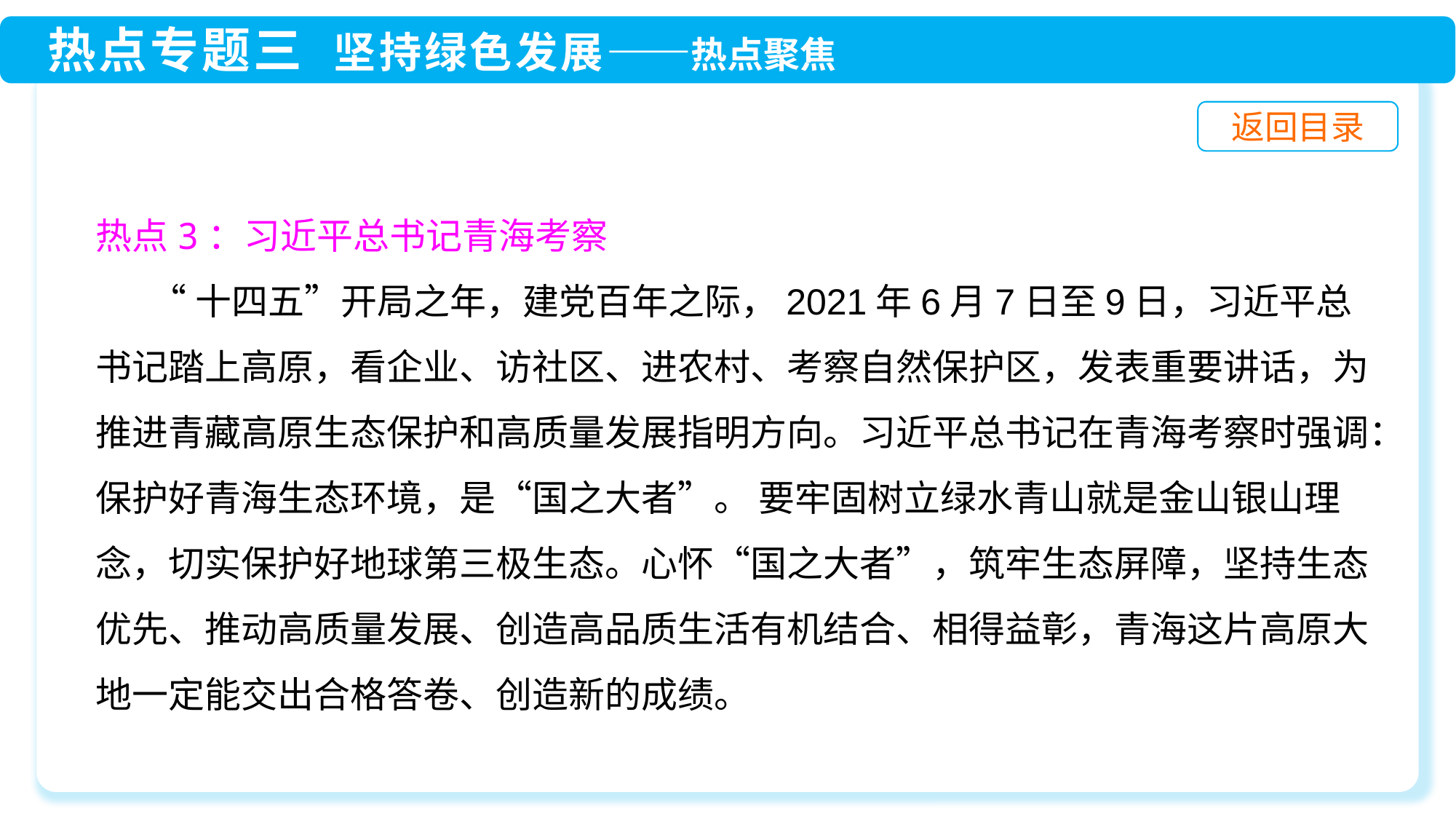

热点3：习近平总书记青海考察
“十四五”开局之年，建党百年之际，2021年6月7日至9日，习近平总书记踏上高原，看企业、访社区、进农村、考察自然保护区，发表重要讲话，为推进青藏高原生态保护和高质量发展指明方向。习近平总书记在青海考察时强调：保护好青海生态环境，是“国之大者”。 要牢固树立绿水青山就是金山银山理念，切实保护好地球第三极生态。心怀“国之大者”，筑牢生态屏障，坚持生态优先、推动高质量发展、创造高品质生活有机结合、相得益彰，青海这片高原大地一定能交出合格答卷、创造新的成绩。